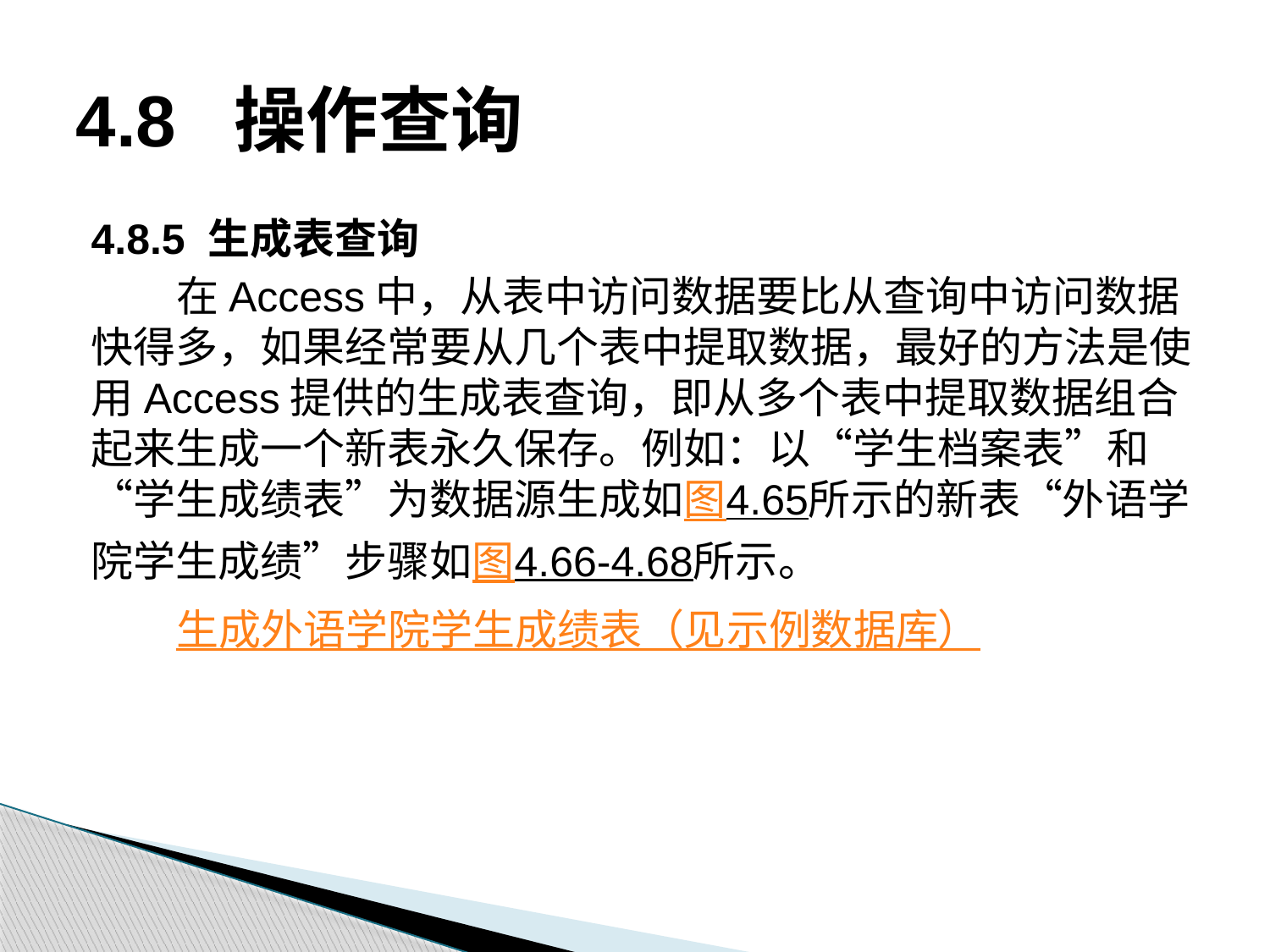

# 4.8  操作查询
4.8.5 生成表查询
在Access中，从表中访问数据要比从查询中访问数据快得多，如果经常要从几个表中提取数据，最好的方法是使用Access提供的生成表查询，即从多个表中提取数据组合起来生成一个新表永久保存。例如：以“学生档案表”和“学生成绩表”为数据源生成如图4.65所示的新表“外语学院学生成绩”步骤如图4.66-4.68所示。
生成外语学院学生成绩表（见示例数据库）